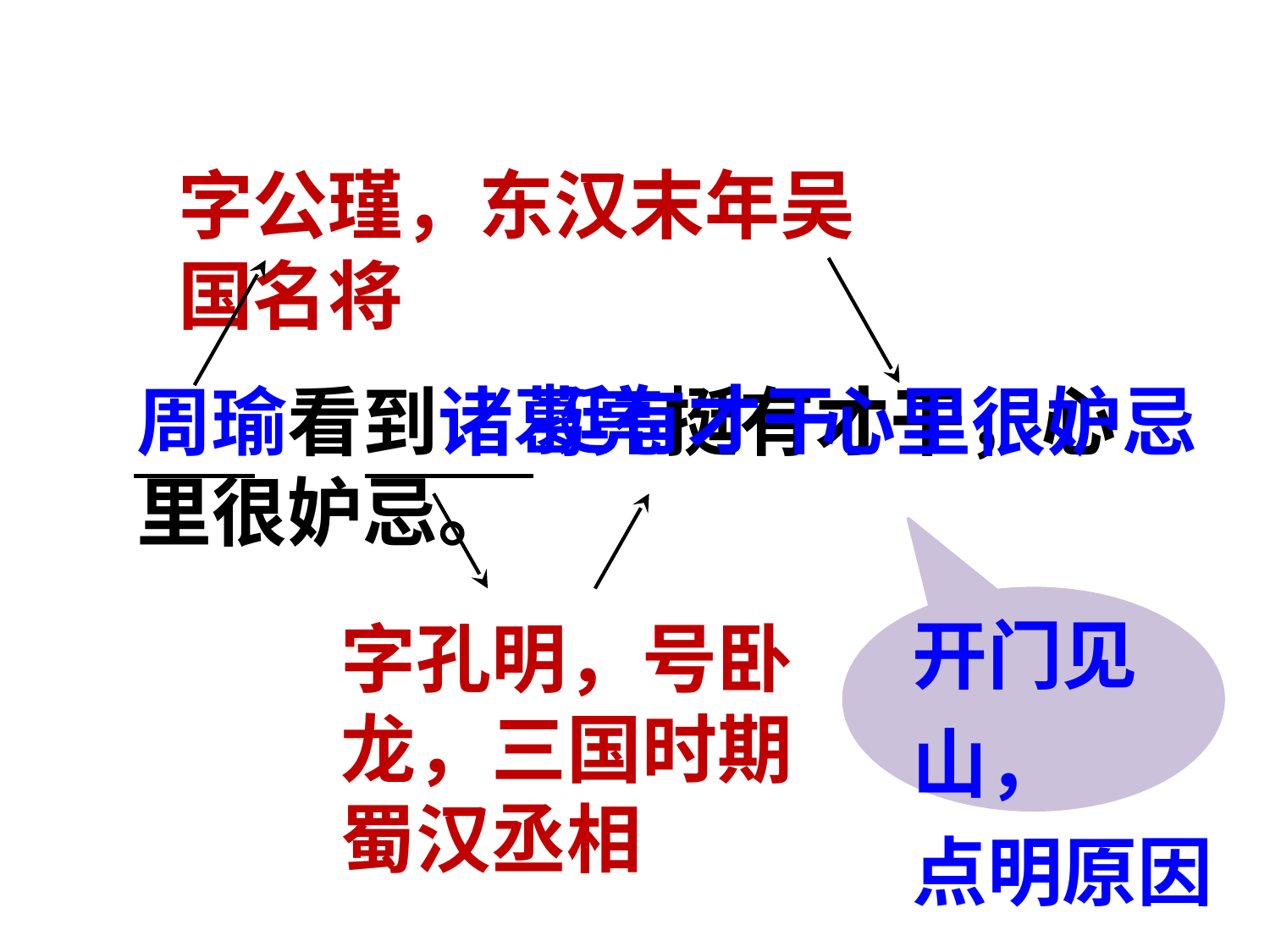

字公瑾，东汉末年吴国名将
挺有才干
心里很妒忌
周瑜看到诸葛亮挺有才干，心里很妒忌。
开门见山，
点明原因

字孔明，号卧龙，三国时期蜀汉丞相